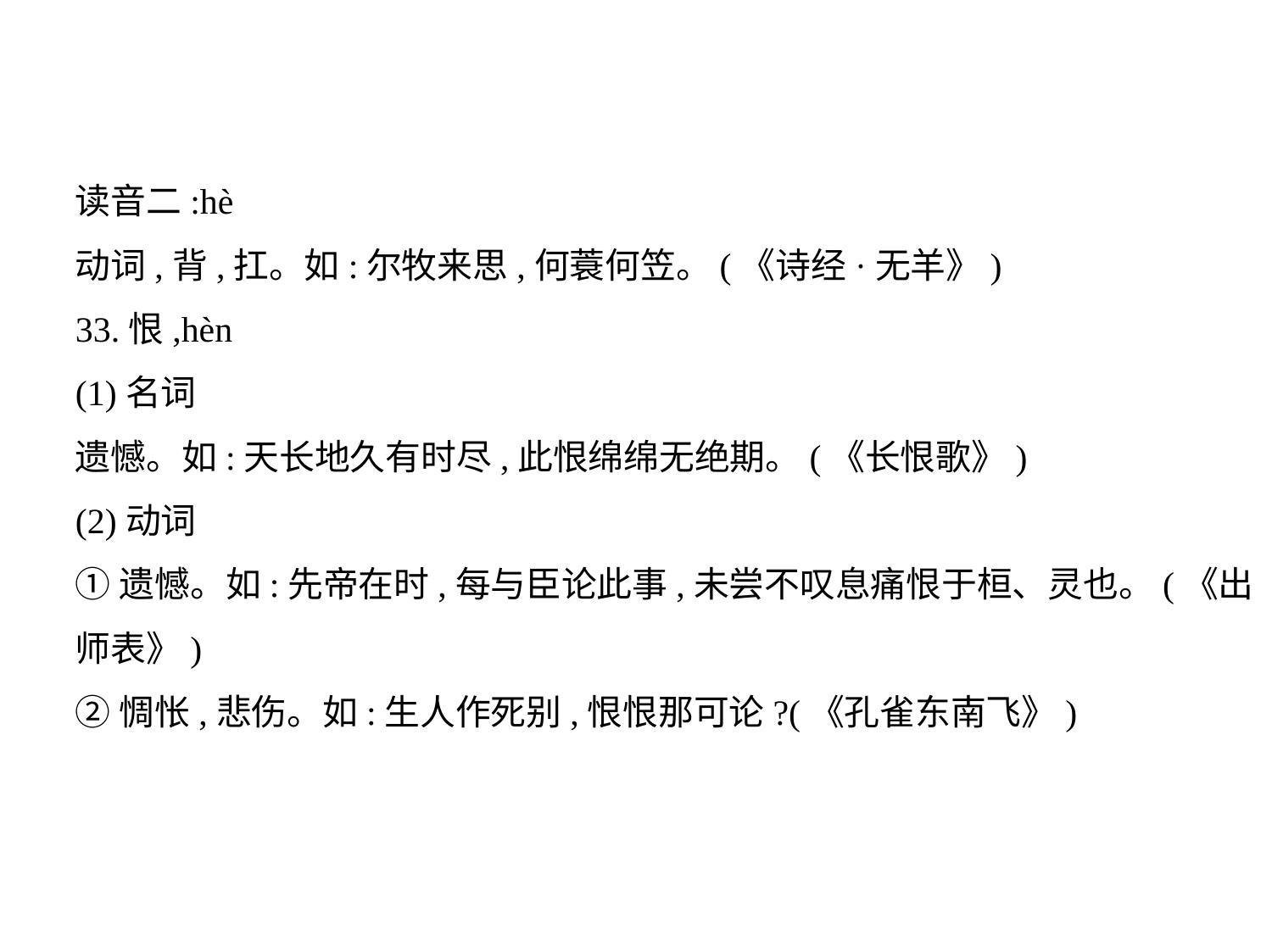

读音二:hè
动词,背,扛。如:尔牧来思,何蓑何笠。(《诗经·无羊》)
33.恨,hèn
(1)名词
遗憾。如:天长地久有时尽,此恨绵绵无绝期。(《长恨歌》)
(2)动词
①遗憾。如:先帝在时,每与臣论此事,未尝不叹息痛恨于桓、灵也。(《出
师表》)
②惆怅,悲伤。如:生人作死别,恨恨那可论?(《孔雀东南飞》)